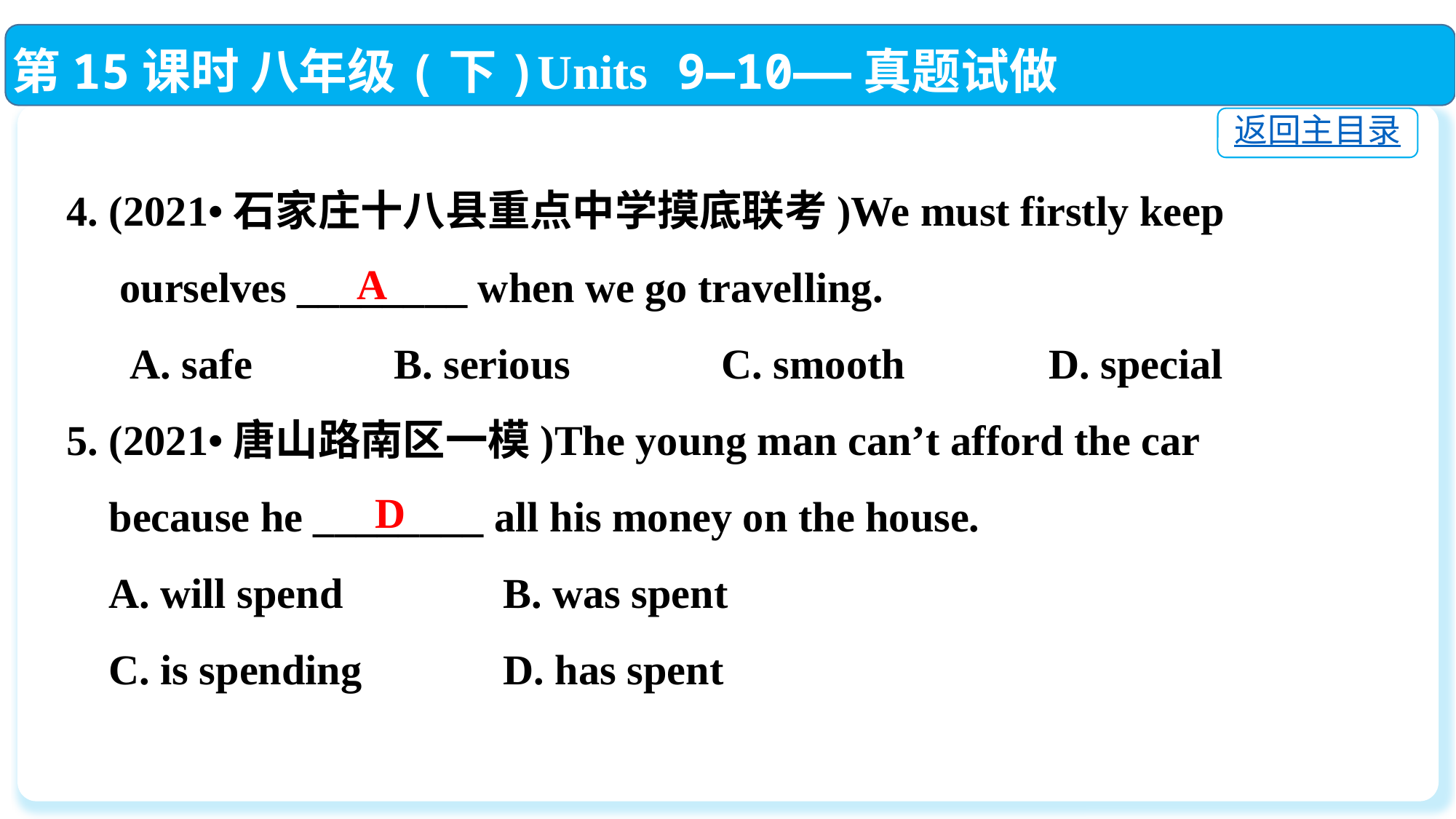

第15课时 八年级(下)Units 9—10——真题试做

返回主目录
4. (2021•石家庄十八县重点中学摸底联考)We must firstly keep
     ourselves ________ when we go travelling.
      A. safe		B. serious		C. smooth		D. special
5. (2021•唐山路南区一模)The young man can’t afford the car
    because he ________ all his money on the house.
    A. will spend		B. was spent
    C. is spending		D. has spent
A
D